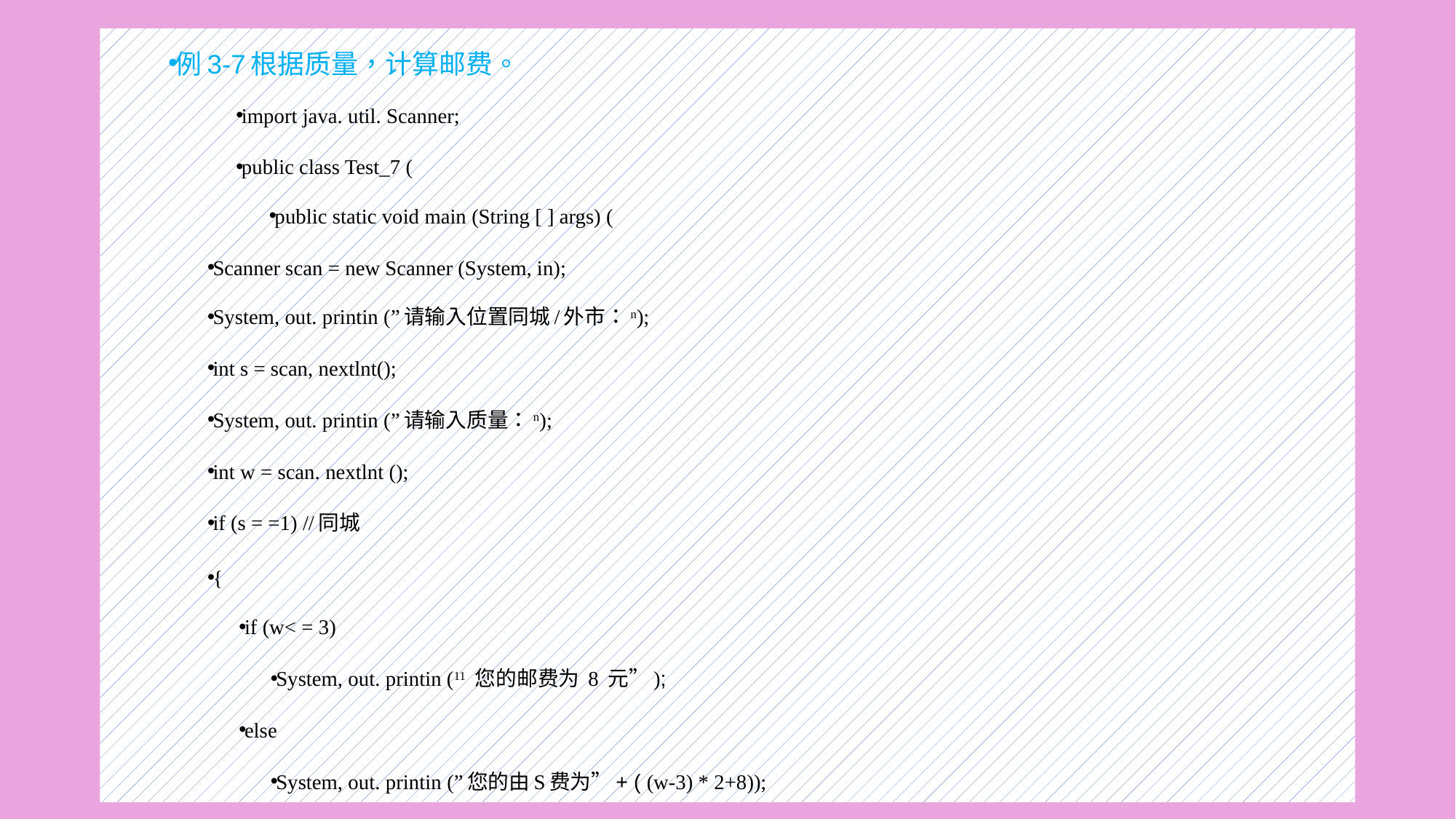

例3-7根据质量，计算邮费。
import java. util. Scanner;
public class Test_7 (
public static void main (String [ ] args) (
Scanner scan = new Scanner (System, in);
System, out. printin (”请输入位置同城/外市：n);
int s = scan, nextlnt();
System, out. printin (”请输入质量：n);
int w = scan. nextlnt ();
if (s = =1) //同城
{
if (w< = 3)
System, out. printin (11 您的邮费为 8 元”);
else
System, out. printin (”您的由S费为”+ ( (w-3) * 2+8));

#